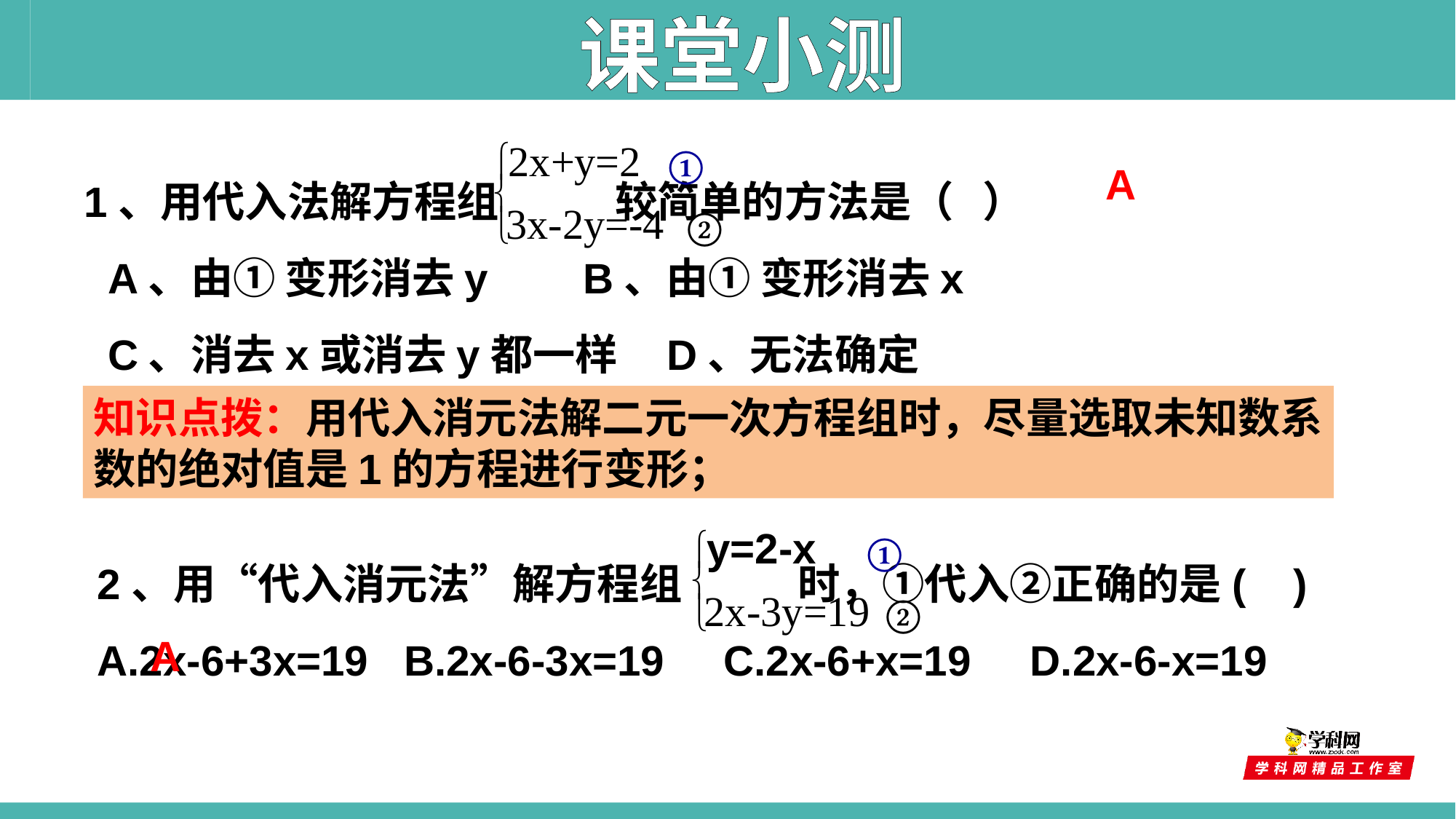

课堂小测
①
2x+y=2

3x-2y=-4

②
1、用代入法解方程组            较简单的方法是（   ）
  A、由① 变形消去y        B、由① 变形消去x
  C、消去x或消去y都一样    D、无法确定
A
知识点拨：用代入消元法解二元一次方程组时，尽量选取未知数系
数的绝对值是1的方程进行变形；
①
y=2-x

2x-3y=19

②
2、用“代入消元法”解方程组            时，①代入②正确的是(    )
A.2x-6+3x=19   B.2x-6-3x=19     C.2x-6+x=19     D.2x-6-x=19
A